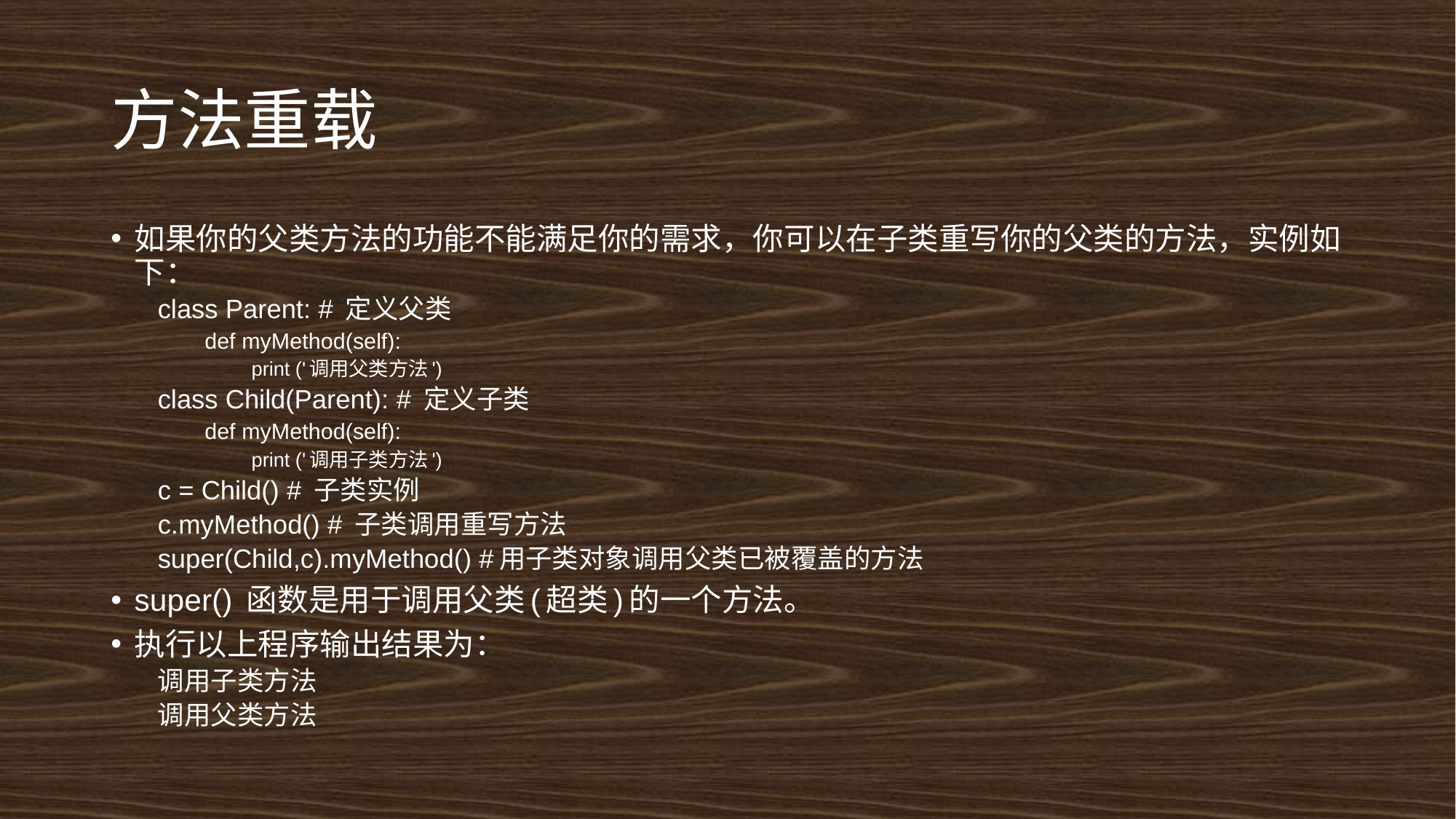

# 方法重载
如果你的父类方法的功能不能满足你的需求，你可以在子类重写你的父类的方法，实例如下：
class Parent: # 定义父类
def myMethod(self):
print ('调用父类方法')
class Child(Parent): # 定义子类
def myMethod(self):
print ('调用子类方法')
c = Child() # 子类实例
c.myMethod() # 子类调用重写方法
super(Child,c).myMethod() #用子类对象调用父类已被覆盖的方法
super() 函数是用于调用父类(超类)的一个方法。
执行以上程序输出结果为：
调用子类方法
调用父类方法